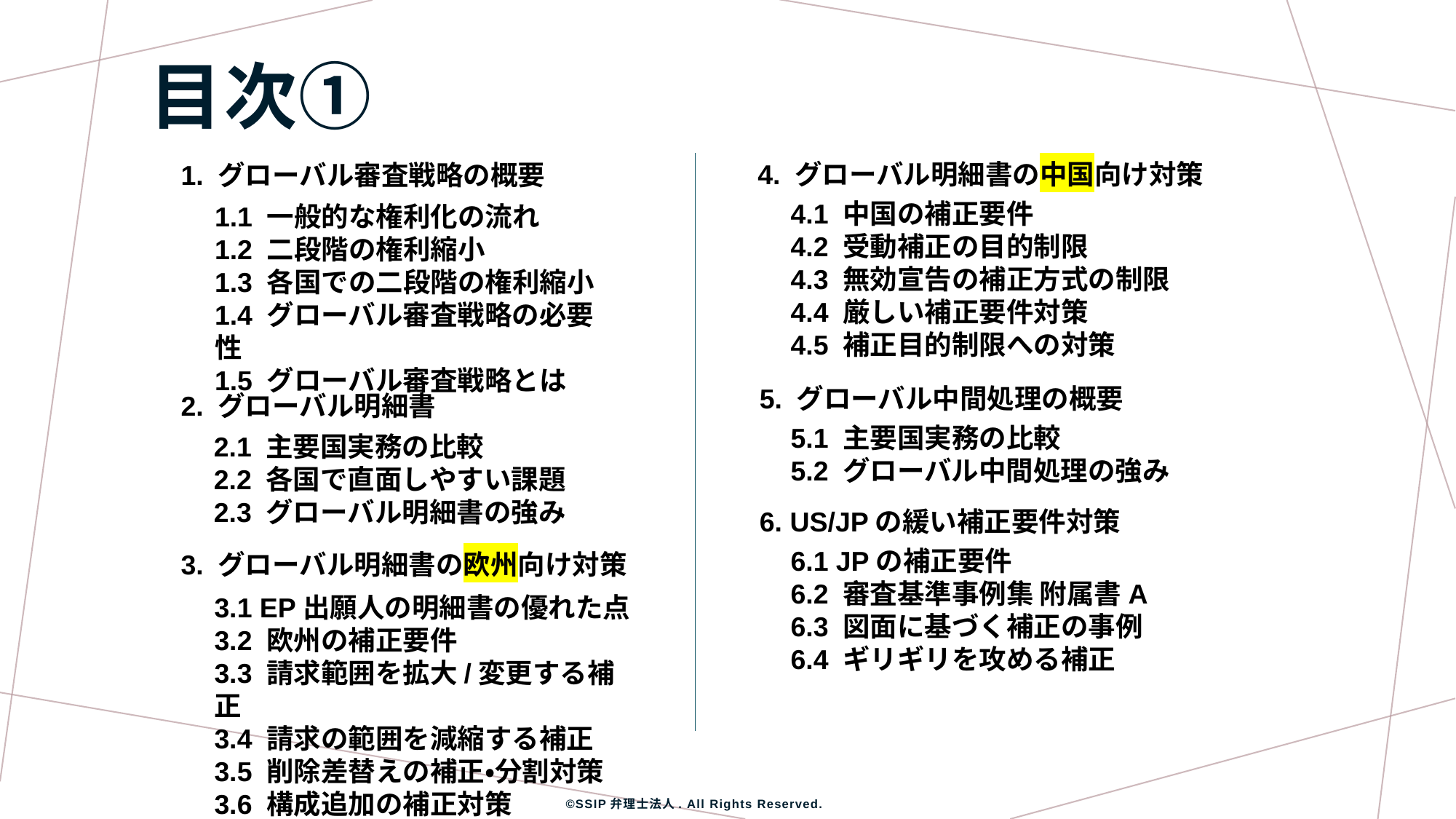

# 目次➀
4. グローバル明細書の中国向け対策
1. グローバル審査戦略の概要
4.1 中国の補正要件
4.2 受動補正の目的制限
4.3 無効宣告の補正方式の制限
4.4 厳しい補正要件対策
4.5 補正目的制限への対策

1.1 一般的な権利化の流れ
1.2 二段階の権利縮小
1.3 各国での二段階の権利縮小
1.4 グローバル審査戦略の必要性
1.5 グローバル審査戦略とは
5. グローバル中間処理の概要
2. グローバル明細書
5.1 主要国実務の比較
5.2 グローバル中間処理の強み
2.1 主要国実務の比較
2.2 各国で直面しやすい課題
2.3 グローバル明細書の強み
6. US/JPの緩い補正要件対策
6.1 JPの補正要件
6.2 審査基準事例集 附属書A
6.3 図面に基づく補正の事例
6.4 ギリギリを攻める補正
3. グローバル明細書の欧州向け対策
3.1 EP出願人の明細書の優れた点
3.2 欧州の補正要件
3.3 請求範囲を拡大/変更する補正
3.4 請求の範囲を減縮する補正
3.5 削除差替えの補正・分割対策
3.6 構成追加の補正対策
©SSIP弁理士法人. All Rights Reserved.